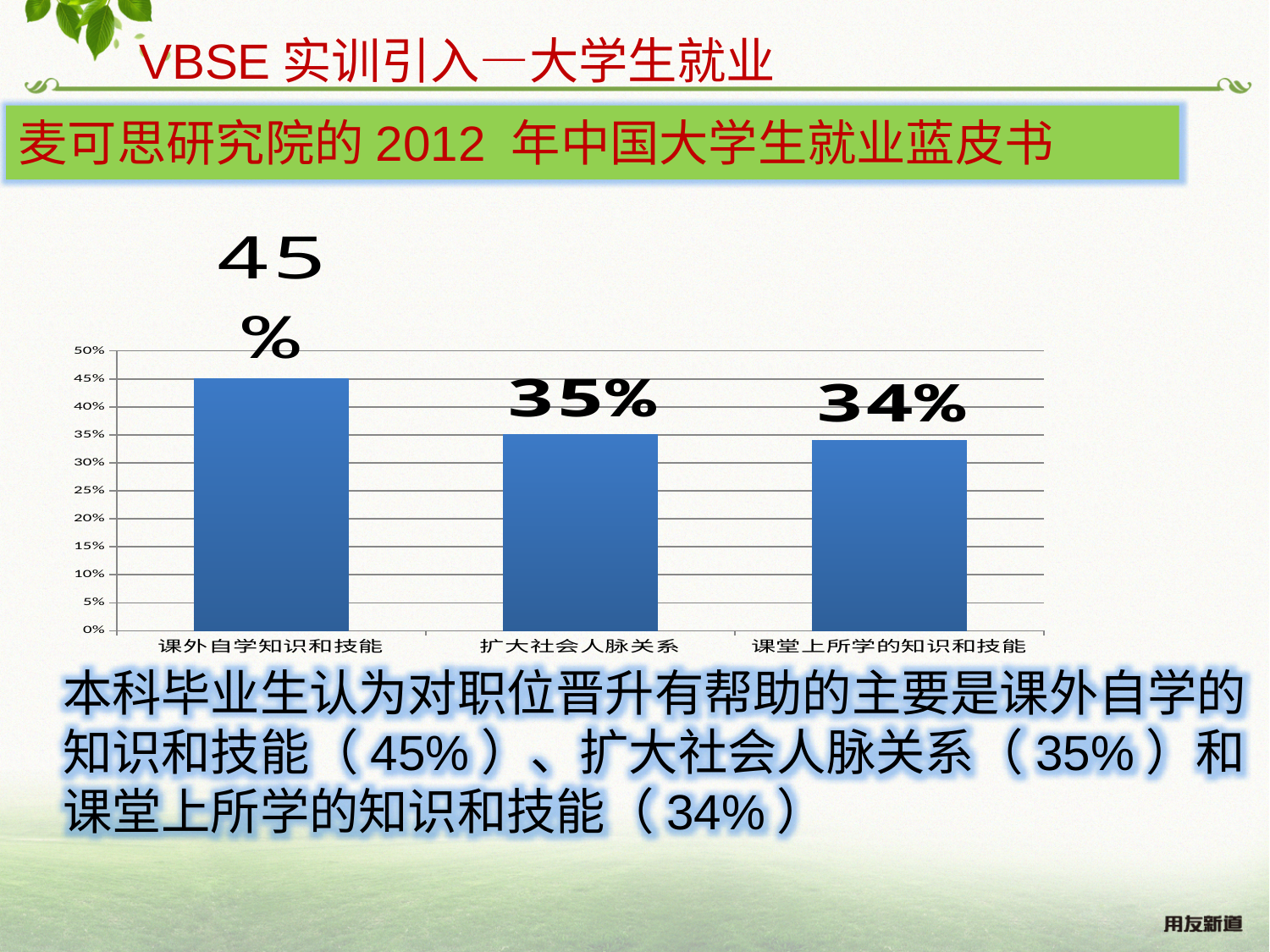

VBSE实训引入—大学生就业
麦可思研究院的2012 年中国大学生就业蓝皮书

### Chart

| Category |  |
|---|---|
| 课外自学知识和技能 | 0.45 |
| 扩大社会人脉关系 | 0.35 |
| 课堂上所学的知识和技能 | 0.34 |
本科毕业生认为对职位晋升有帮助的主要是课外自学的知识和技能（45%）、扩大社会人脉关系（35%）和课堂上所学的知识和技能（34%）